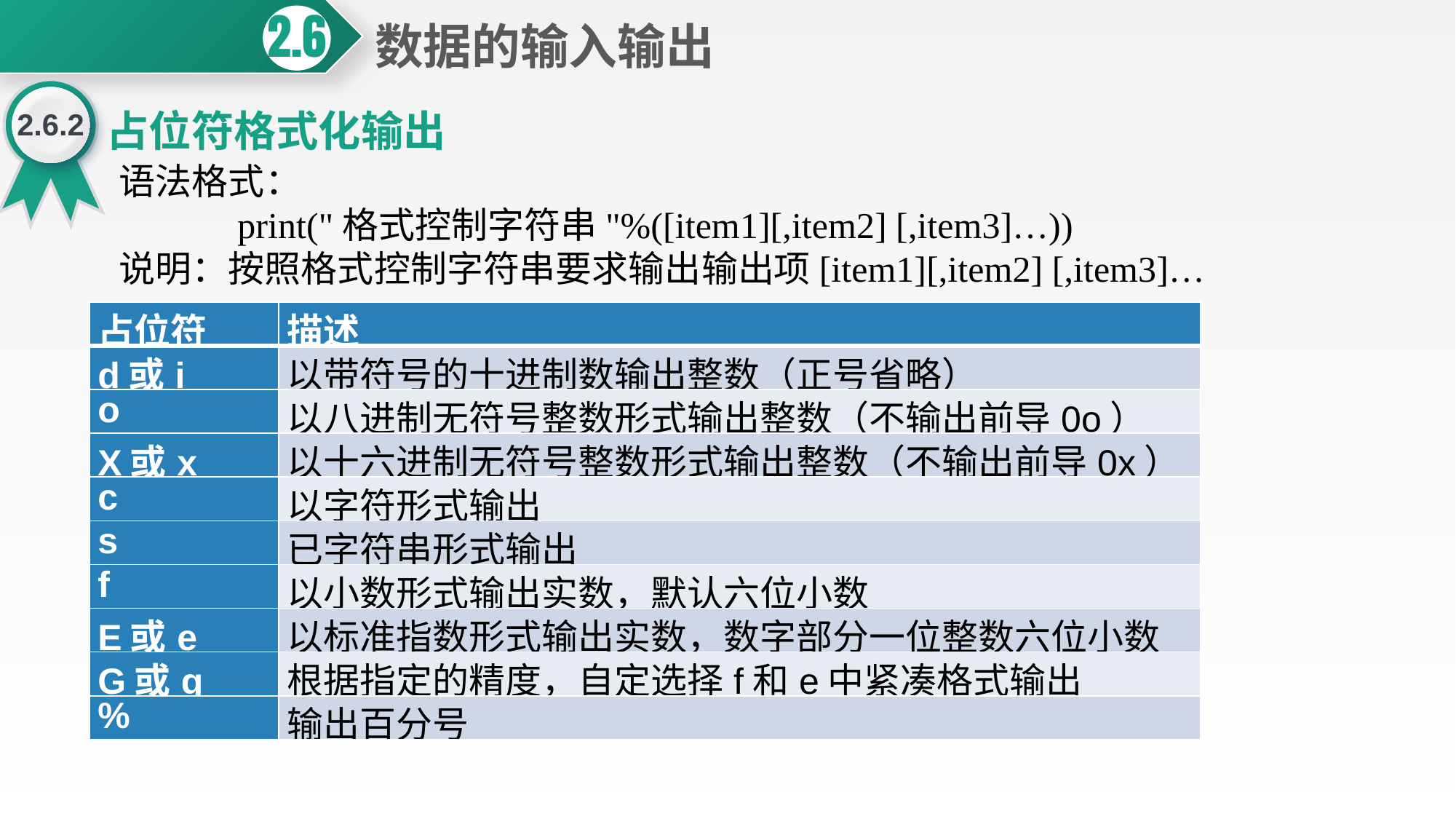

数据的输入输出

2.6

2.6.2
占位符格式化输出
语法格式：
             print("格式控制字符串"%([item1][,item2] [,item3]…))
说明：按照格式控制字符串要求输出输出项[item1][,item2] [,item3]…
| 占位符 | 描述 |
| --- | --- |
| d或i | 以带符号的十进制数输出整数（正号省略） |
| o | 以八进制无符号整数形式输出整数（不输出前导0o） |
| X或x | 以十六进制无符号整数形式输出整数（不输出前导0x） |
| c | 以字符形式输出 |
| s | 已字符串形式输出 |
| f | 以小数形式输出实数，默认六位小数 |
| E或e | 以标准指数形式输出实数，数字部分一位整数六位小数 |
| G或g | 根据指定的精度，自定选择f和e中紧凑格式输出 |
| % | 输出百分号 |